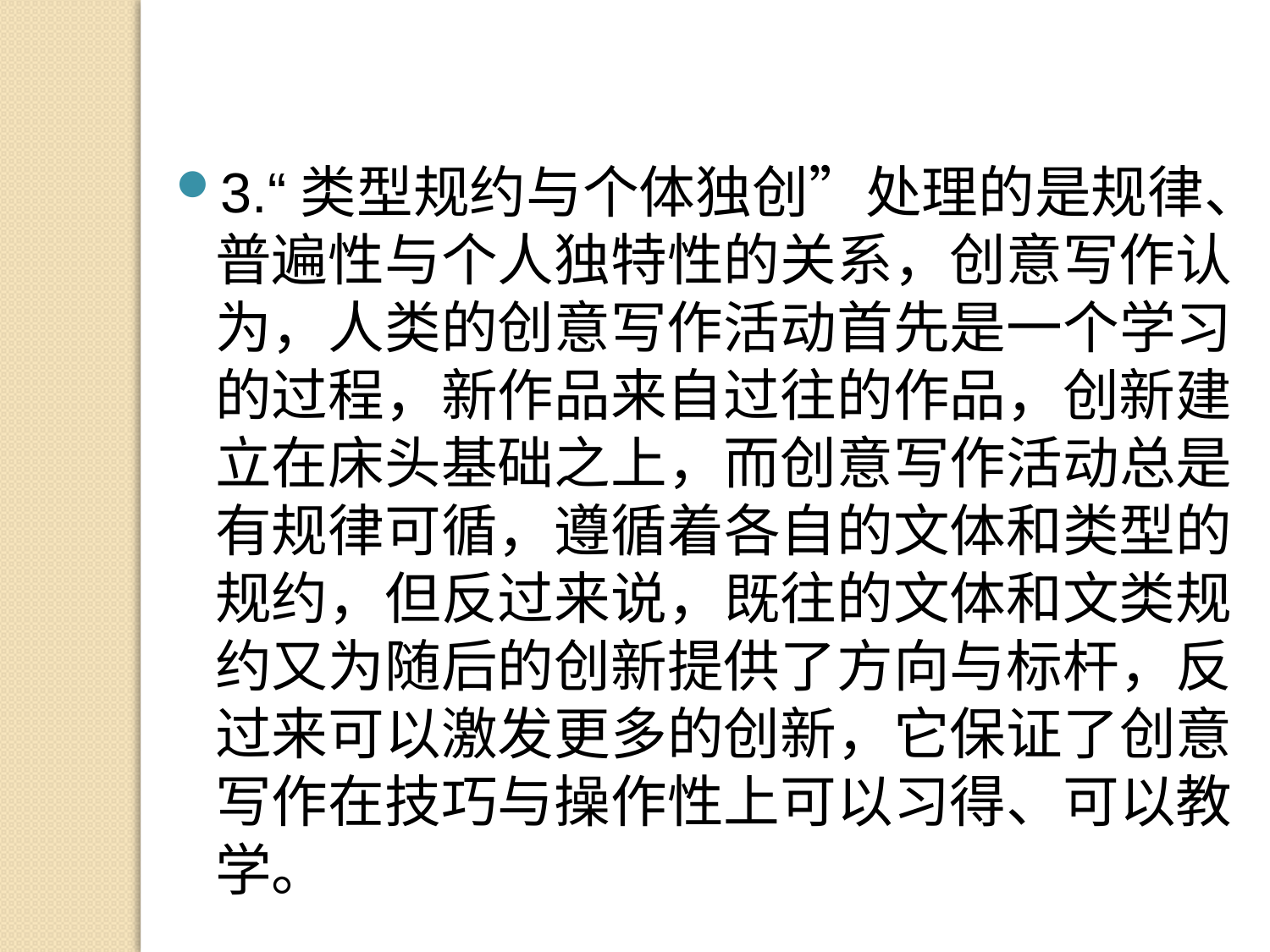

3.“类型规约与个体独创”处理的是规律、普遍性与个人独特性的关系，创意写作认为，人类的创意写作活动首先是一个学习的过程，新作品来自过往的作品，创新建立在床头基础之上，而创意写作活动总是有规律可循，遵循着各自的文体和类型的规约，但反过来说，既往的文体和文类规约又为随后的创新提供了方向与标杆，反过来可以激发更多的创新，它保证了创意写作在技巧与操作性上可以习得、可以教学。